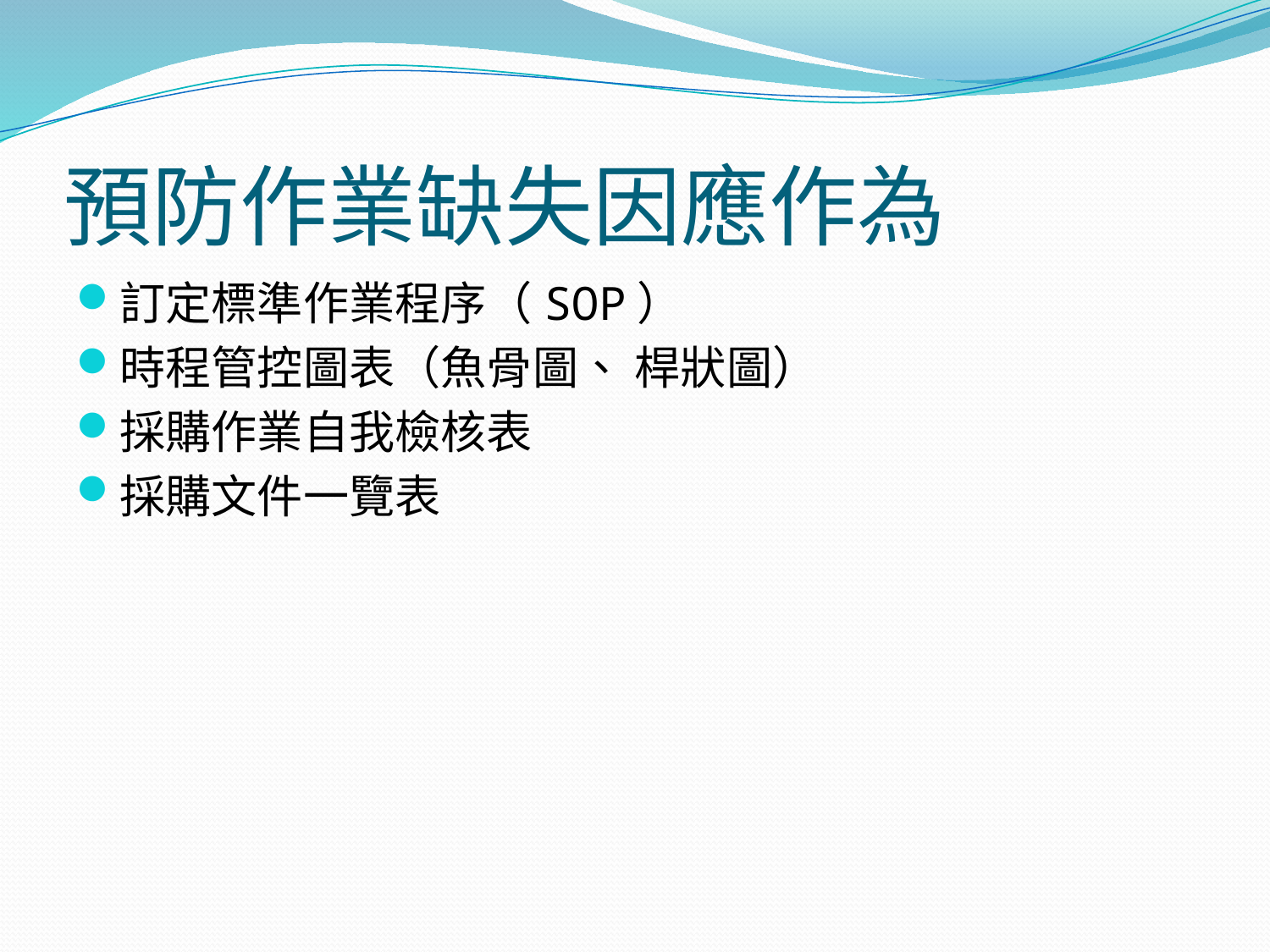

# 預防作業缺失因應作為
訂定標準作業程序（SOP）
時程管控圖表（魚骨圖、 桿狀圖）
採購作業自我檢核表
採購文件一覽表